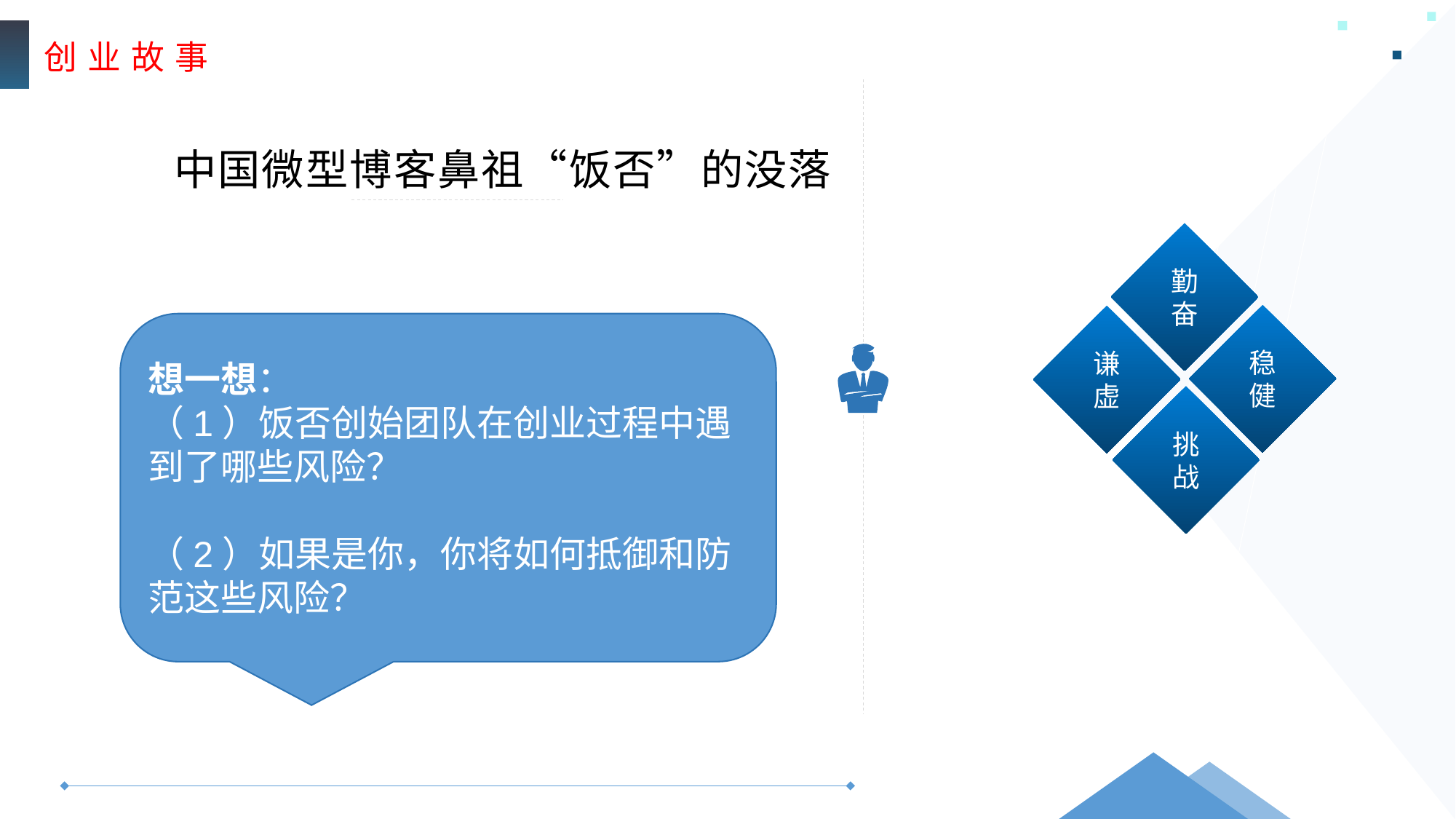

创 业 故 事

中国微型博客鼻祖“饭否”的没落
勤奋
稳健
谦虚
挑战
想一想：
（1）饭否创始团队在创业过程中遇到了哪些风险？

（2）如果是你，你将如何抵御和防范这些风险？